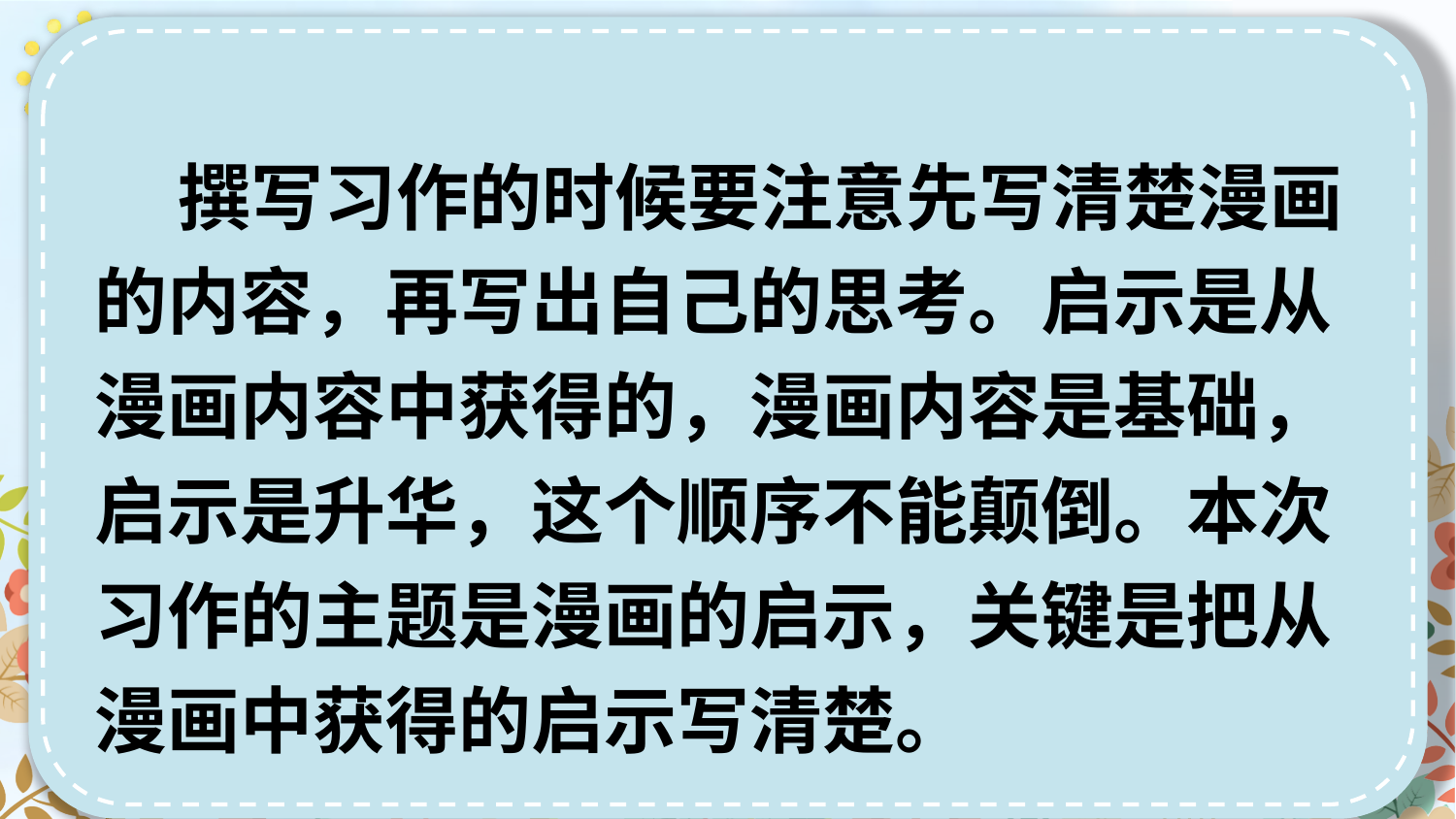

撰写习作的时候要注意先写清楚漫画的内容，再写出自己的思考。启示是从漫画内容中获得的，漫画内容是基础，启示是升华，这个顺序不能颠倒。本次习作的主题是漫画的启示，关键是把从漫画中获得的启示写清楚。